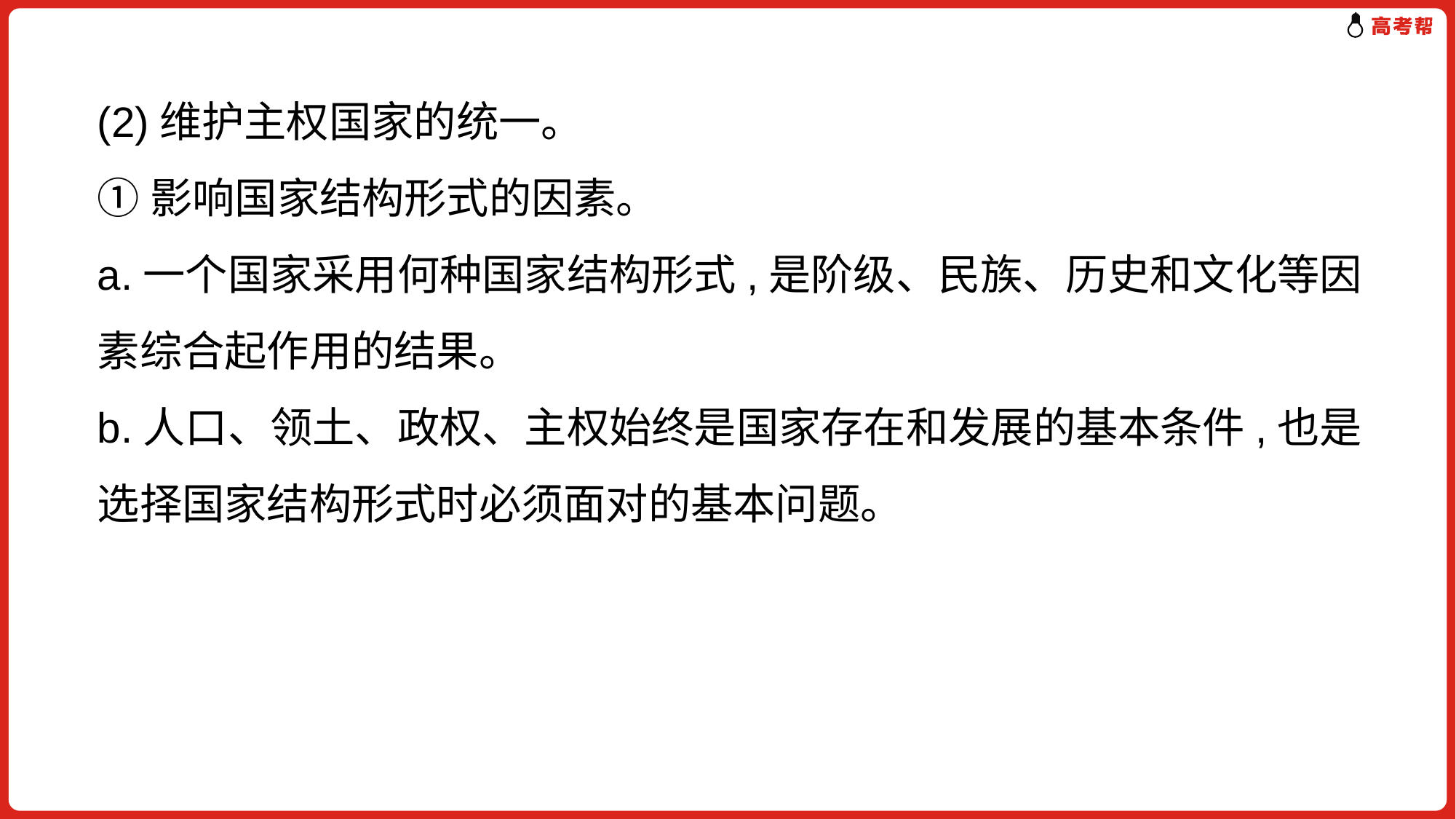

(2)维护主权国家的统一。
①影响国家结构形式的因素。
a.一个国家采用何种国家结构形式,是阶级、民族、历史和文化等因素综合起作用的结果。
b.人口、领土、政权、主权始终是国家存在和发展的基本条件,也是选择国家结构形式时必须面对的基本问题。